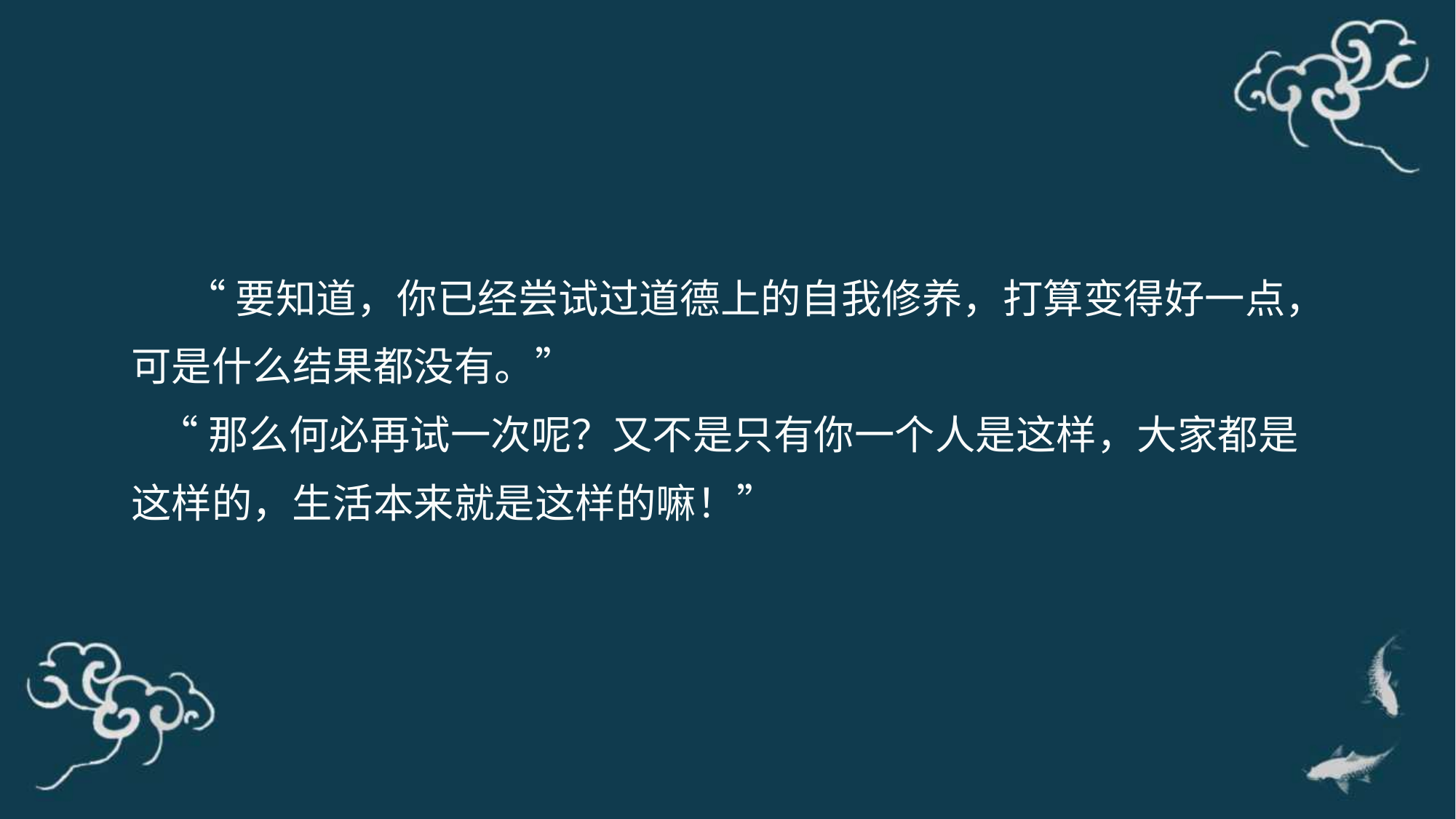

“要知道，你已经尝试过道德上的自我修养，打算变得好一点，可是什么结果都没有。”
   “那么何必再试一次呢？又不是只有你一个人是这样，大家都是这样的，生活本来就是这样的嘛！”